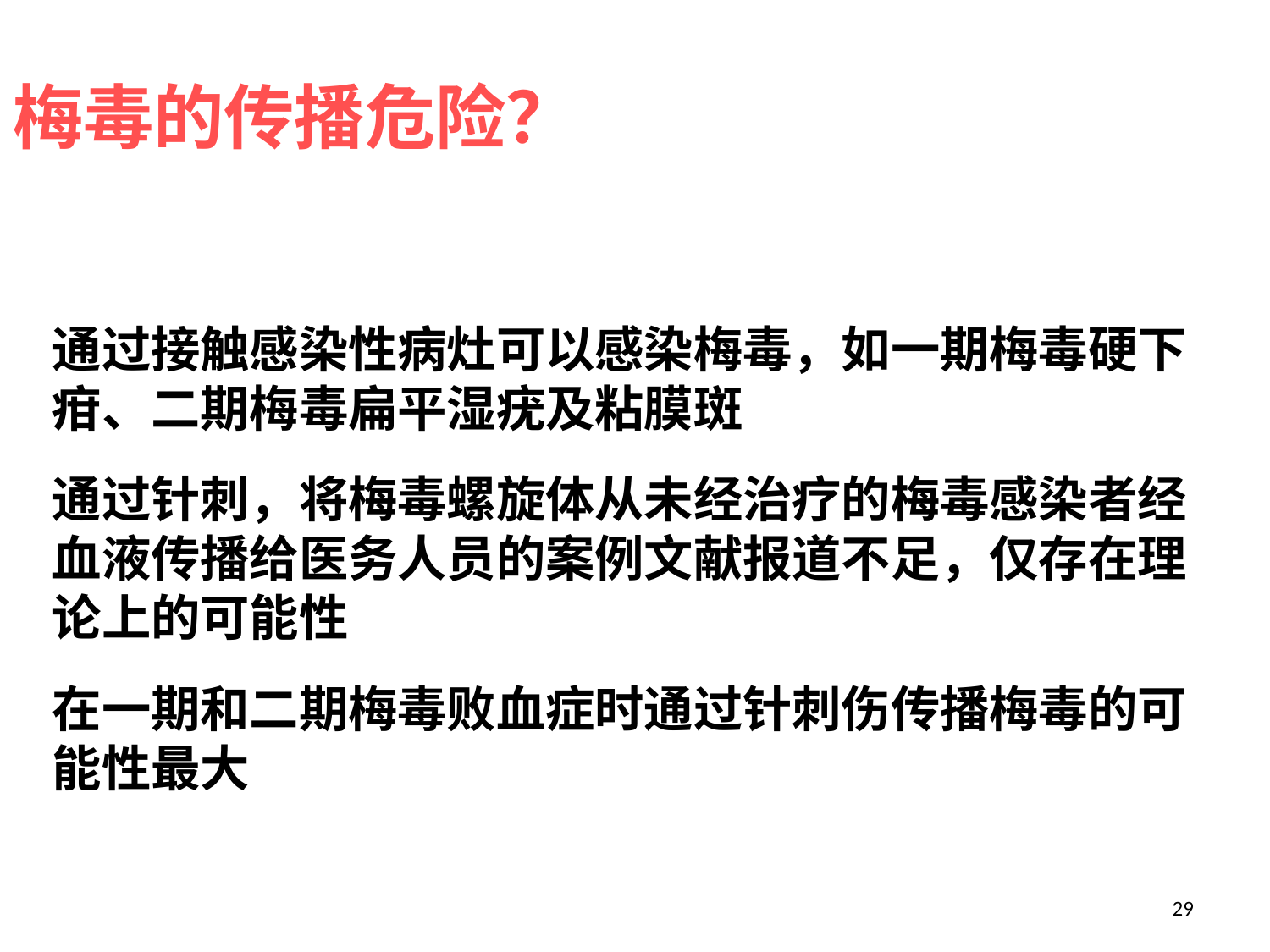

梅毒的传播危险？
通过接触感染性病灶可以感染梅毒，如一期梅毒硬下疳、二期梅毒扁平湿疣及粘膜斑
通过针刺，将梅毒螺旋体从未经治疗的梅毒感染者经血液传播给医务人员的案例文献报道不足，仅存在理论上的可能性
在一期和二期梅毒败血症时通过针刺伤传播梅毒的可能性最大
29